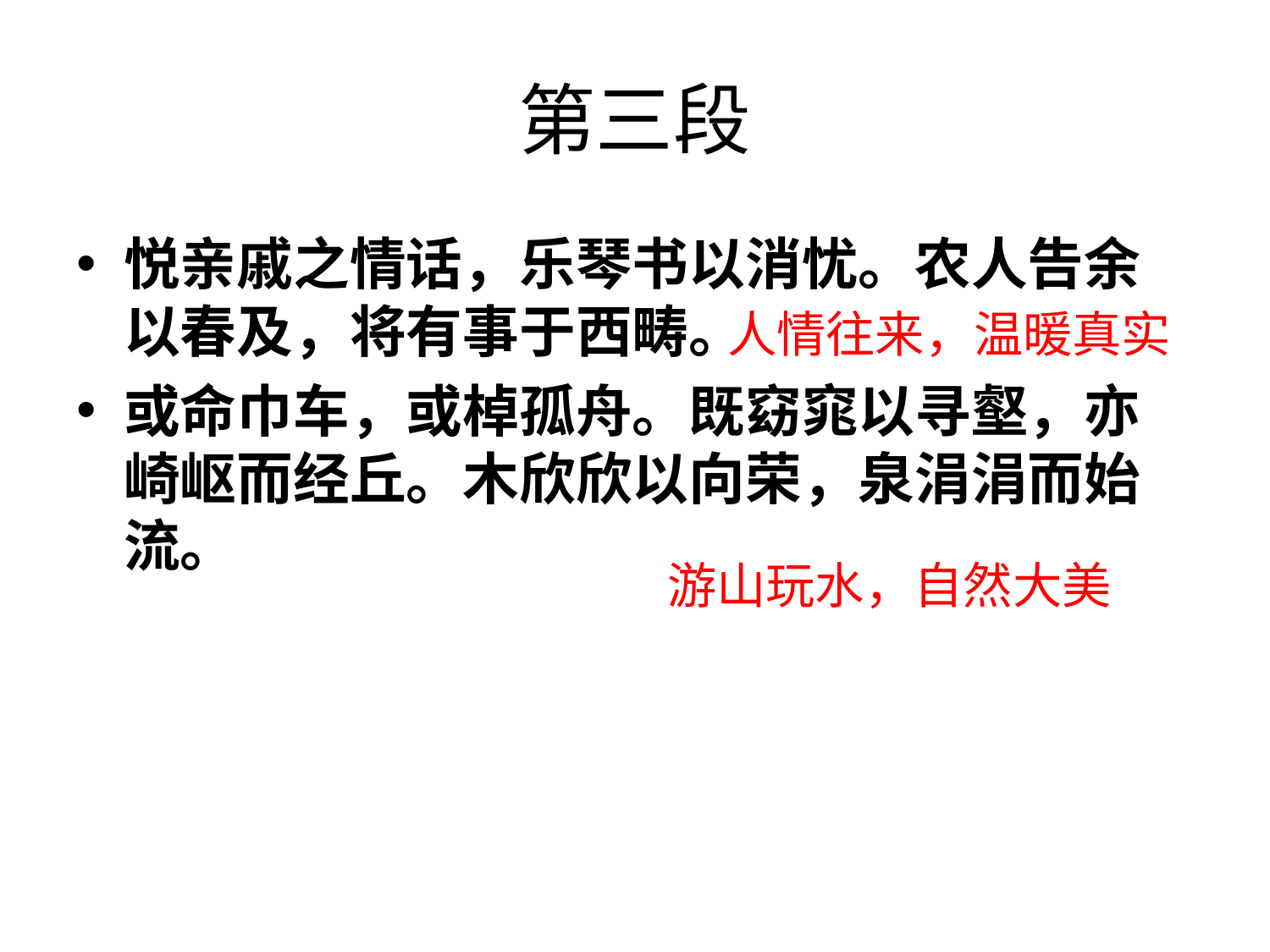

# 第三段
悦亲戚之情话，乐琴书以消忧。农人告余以春及，将有事于西畴。
或命巾车，或棹孤舟。既窈窕以寻壑，亦崎岖而经丘。木欣欣以向荣，泉涓涓而始流。
人情往来，温暖真实
游山玩水，自然大美